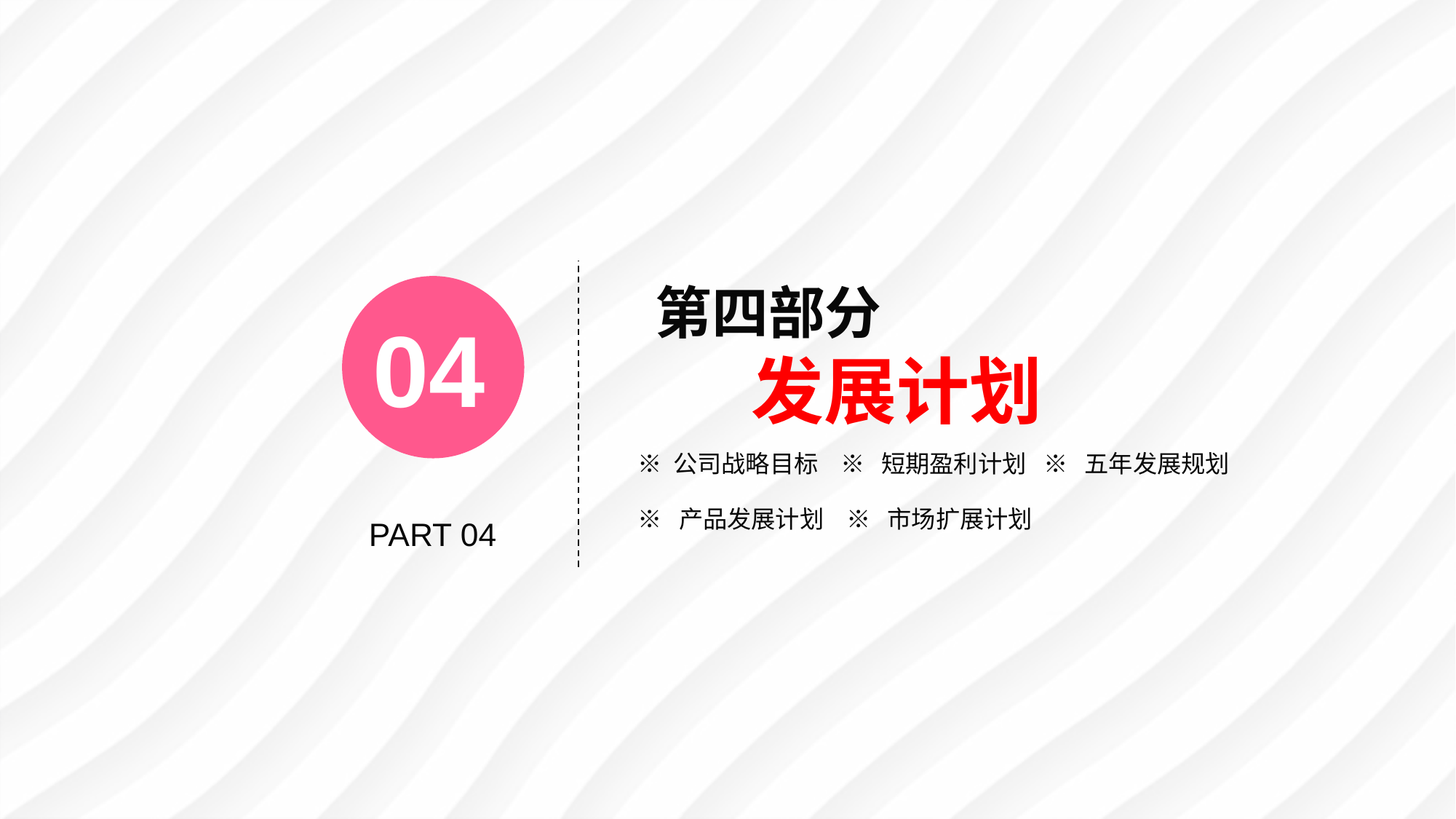

0
 第四部分
	发展计划

04
※ 公司战略目标
※  短期盈利计划
※  五年发展规划
※  产品发展计划
※  市场扩展计划
PART 04